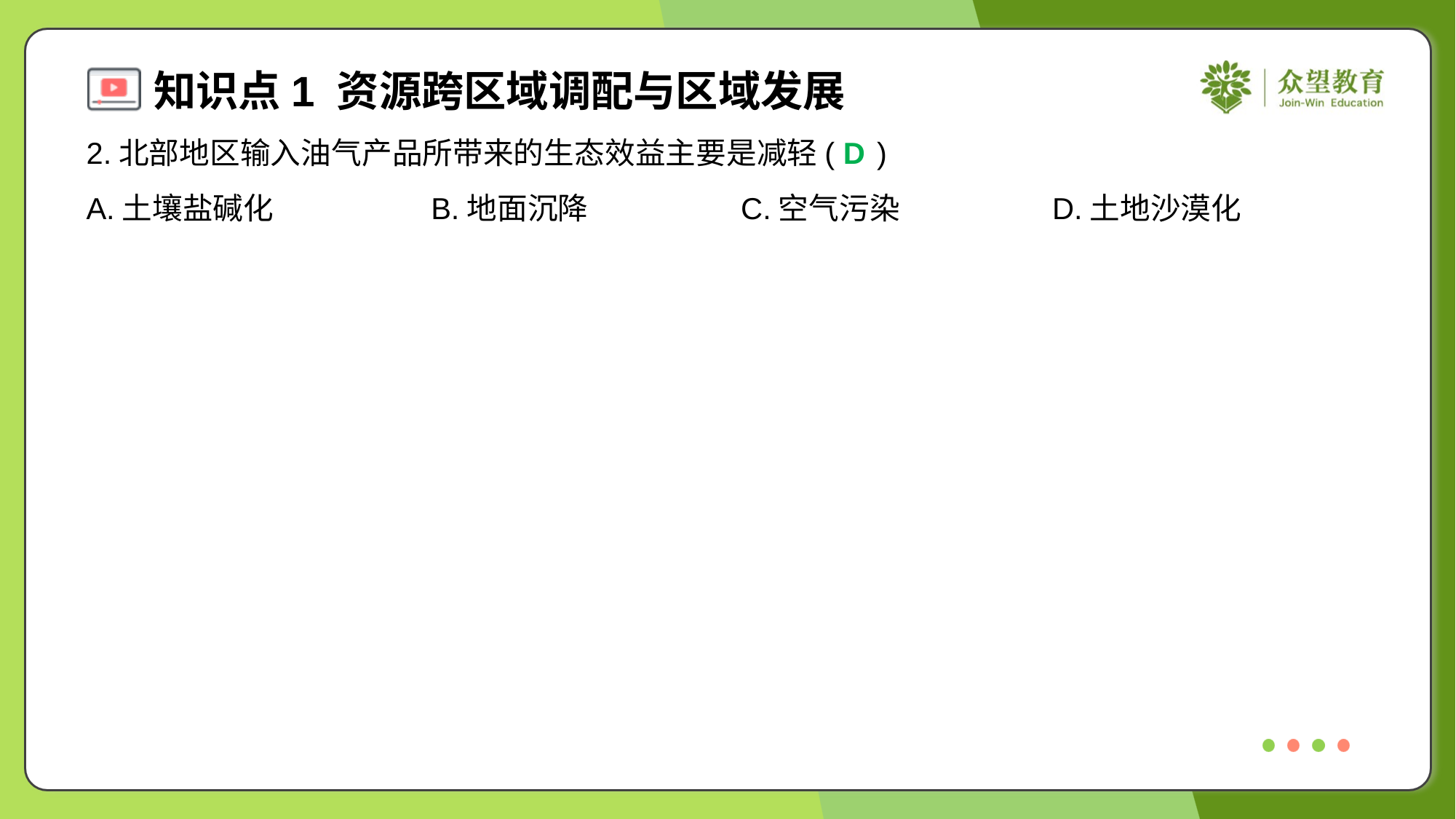

2.北部地区输入油气产品所带来的生态效益主要是减轻(     )
D
A.土壤盐碱化	B.地面沉降	C.空气污染	D.土地沙漠化